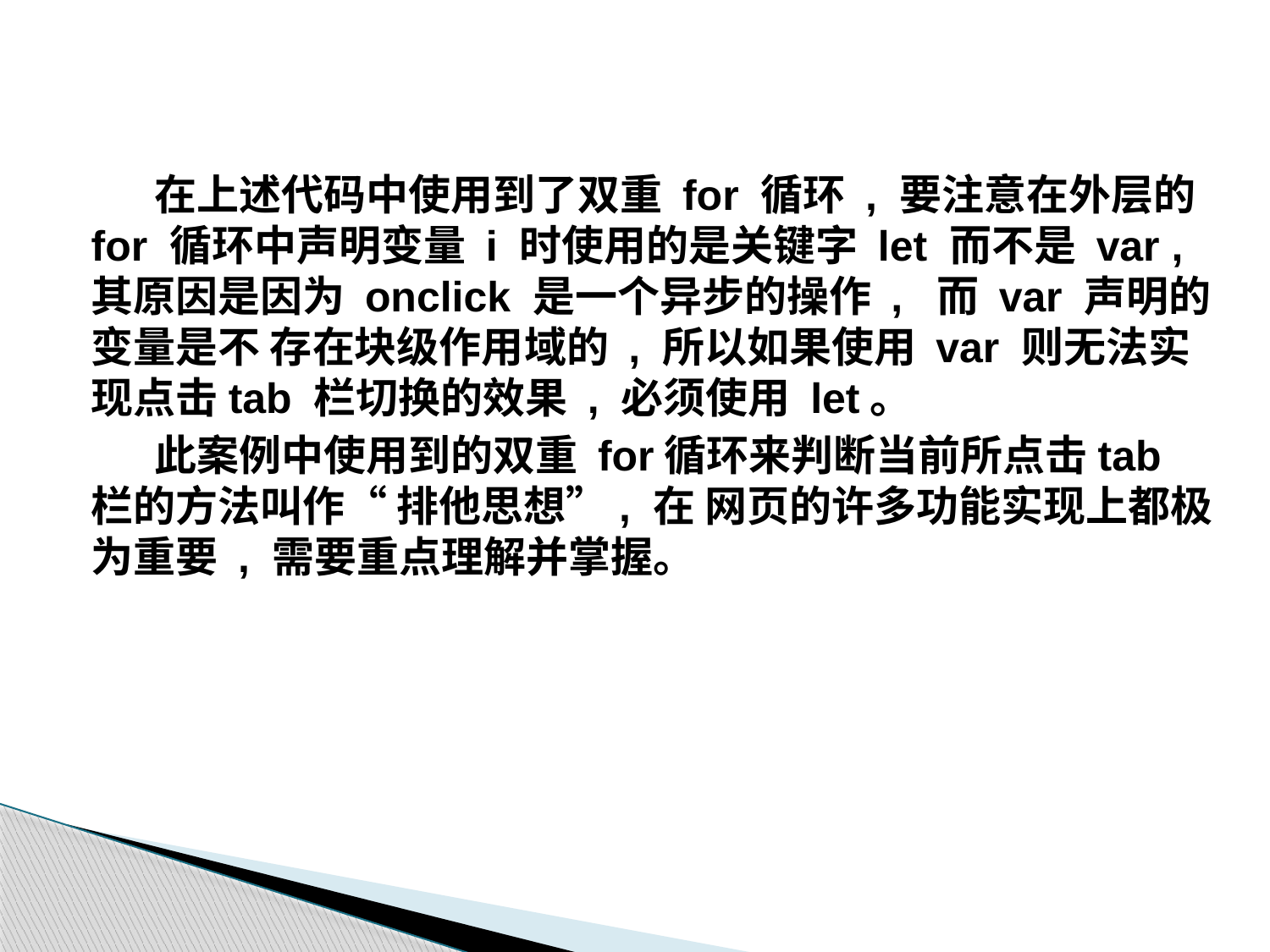

在上述代码中使用到了双重 for 循环 , 要注意在外层的 for 循环中声明变量 i 时使用的是关键字 let 而不是 var , 其原因是因为 onclick 是一个异步的操作 ,  而 var 声明的变量是不 存在块级作用域的 , 所以如果使用 var 则无法实现点击tab 栏切换的效果 , 必须使用 let。
此案例中使用到的双重 for循环来判断当前所点击tab 栏的方法叫作“ 排他思想”, 在 网页的许多功能实现上都极为重要 , 需要重点理解并掌握。